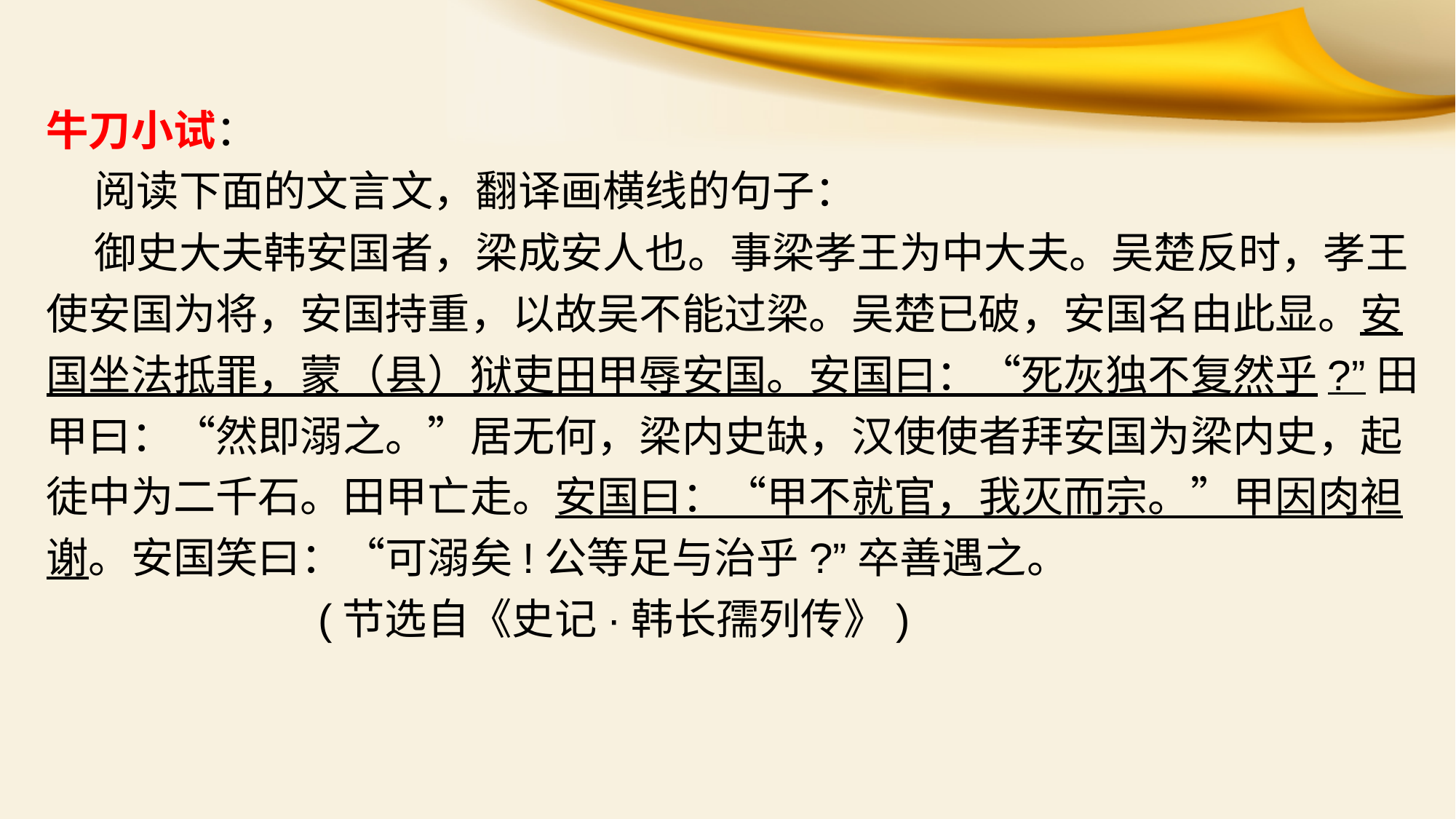

牛刀小试：
    阅读下面的文言文，翻译画横线的句子：
    御史大夫韩安国者，梁成安人也。事梁孝王为中大夫。吴楚反时，孝王使安国为将，安国持重，以故吴不能过梁。吴楚已破，安国名由此显。安国坐法抵罪，蒙（县）狱吏田甲辱安国。安国曰：“死灰独不复然乎?”田甲曰：“然即溺之。”居无何，梁内史缺，汉使使者拜安国为梁内史，起徒中为二千石。田甲亡走。安国曰：“甲不就官，我灭而宗。”甲因肉袒谢。安国笑曰：“可溺矣!公等足与治乎?”卒善遇之。
                       (节选自《史记·韩长孺列传》)